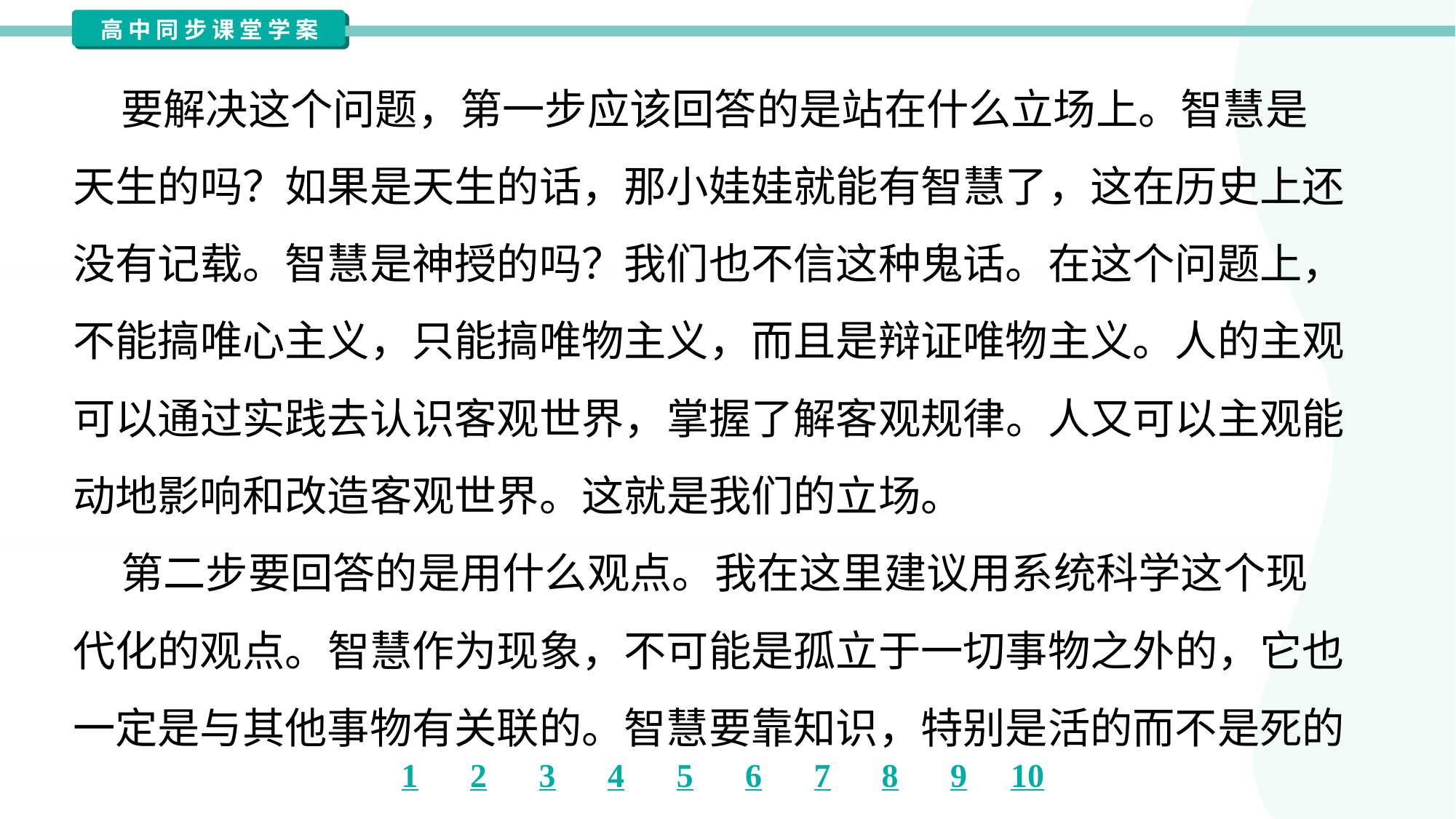

要解决这个问题，第一步应该回答的是站在什么立场上。智慧是
天生的吗？如果是天生的话，那小娃娃就能有智慧了，这在历史上还
没有记载。智慧是神授的吗？我们也不信这种鬼话。在这个问题上，
不能搞唯心主义，只能搞唯物主义，而且是辩证唯物主义。人的主观
可以通过实践去认识客观世界，掌握了解客观规律。人又可以主观能
动地影响和改造客观世界。这就是我们的立场。
    第二步要回答的是用什么观点。我在这里建议用系统科学这个现
代化的观点。智慧作为现象，不可能是孤立于一切事物之外的，它也
一定是与其他事物有关联的。智慧要靠知识，特别是活的而不是死的